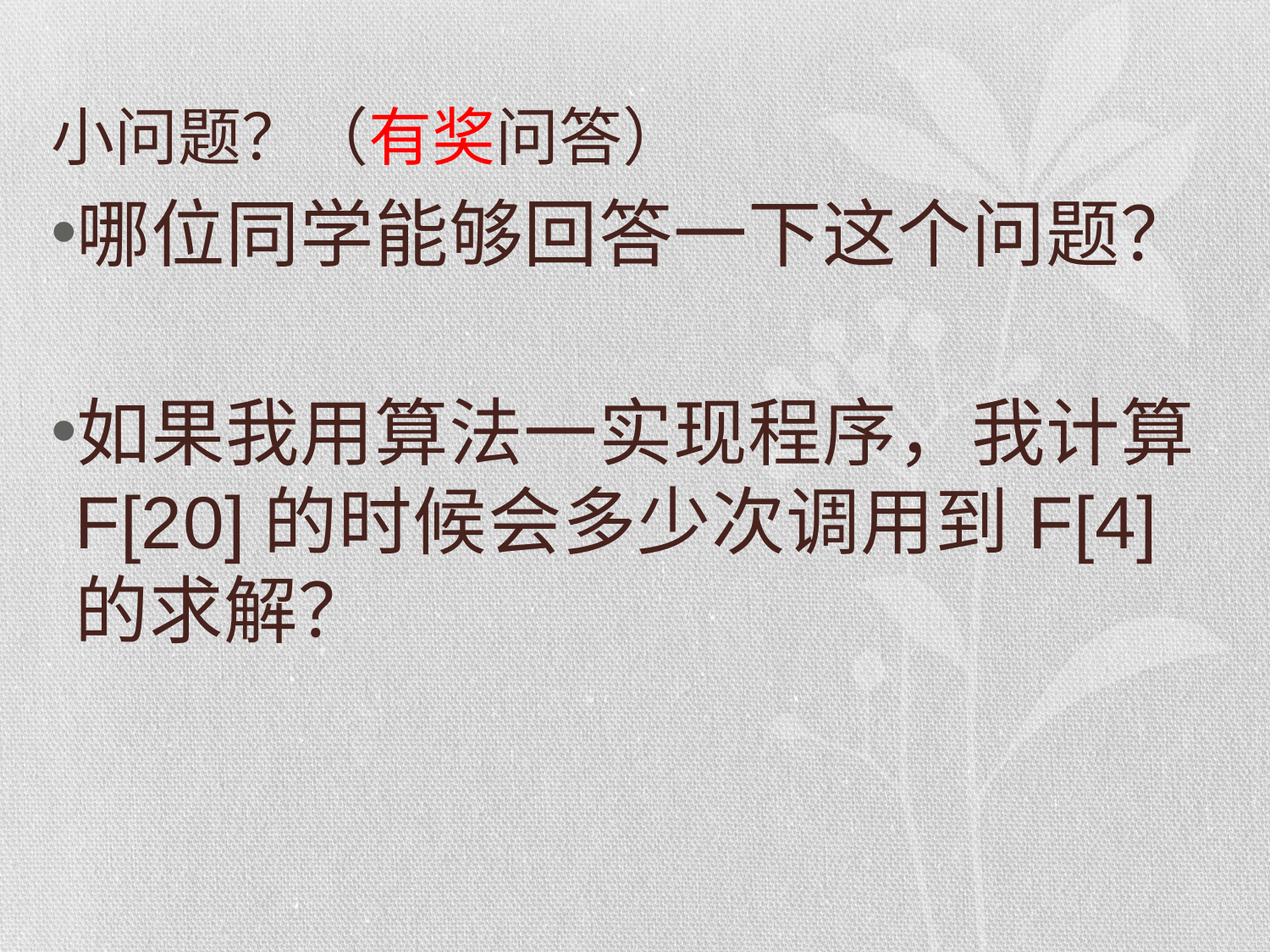

# 小问题？（有奖问答）
哪位同学能够回答一下这个问题？

如果我用算法一实现程序，我计算F[20]的时候会多少次调用到F[4]的求解？